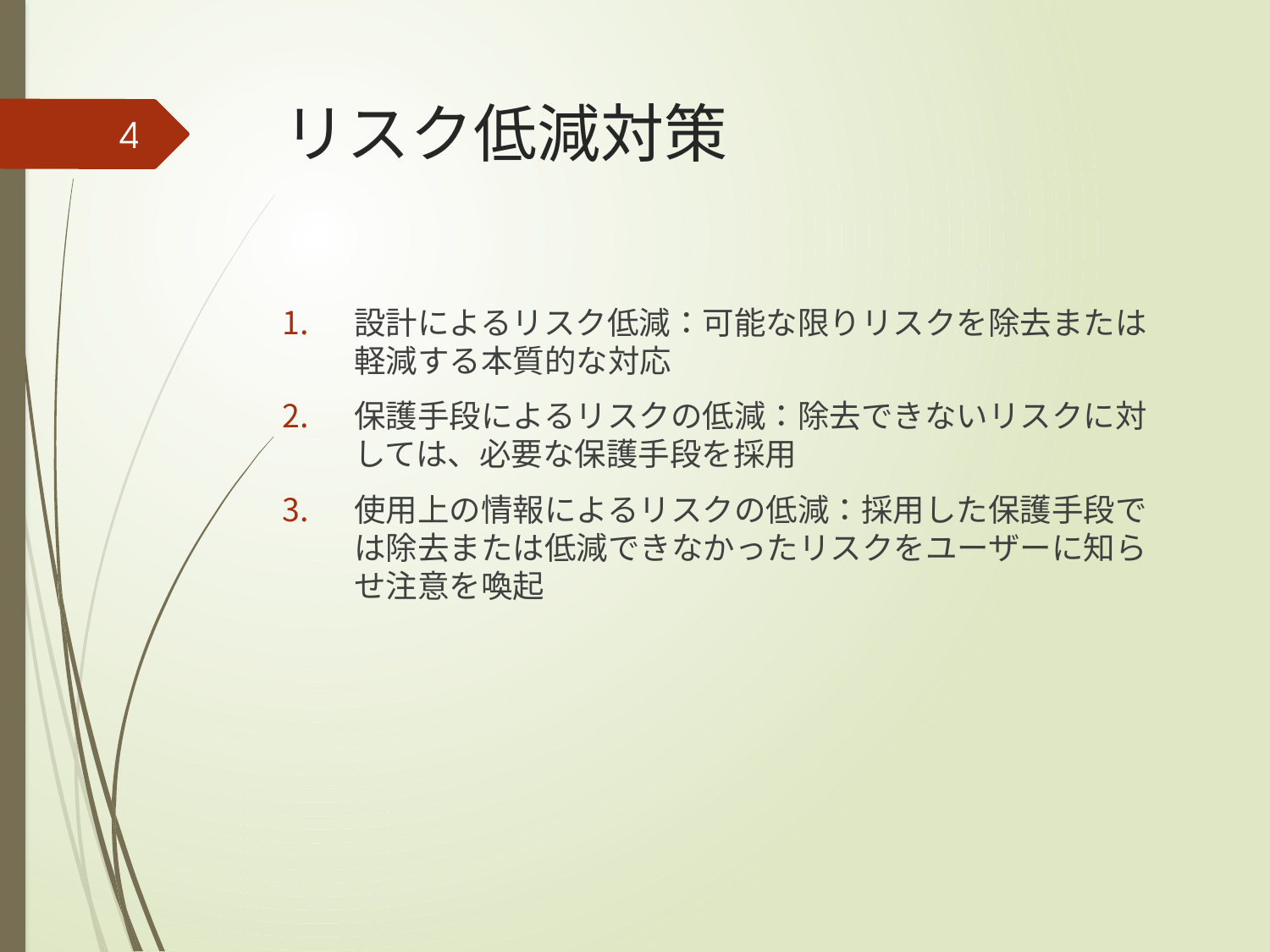

# リスク低減対策
4
設計によるリスク低減：可能な限りリスクを除去または軽減する本質的な対応
保護手段によるリスクの低減：除去できないリスクに対しては、必要な保護手段を採用
使用上の情報によるリスクの低減：採用した保護手段では除去または低減できなかったリスクをユーザーに知らせ注意を喚起